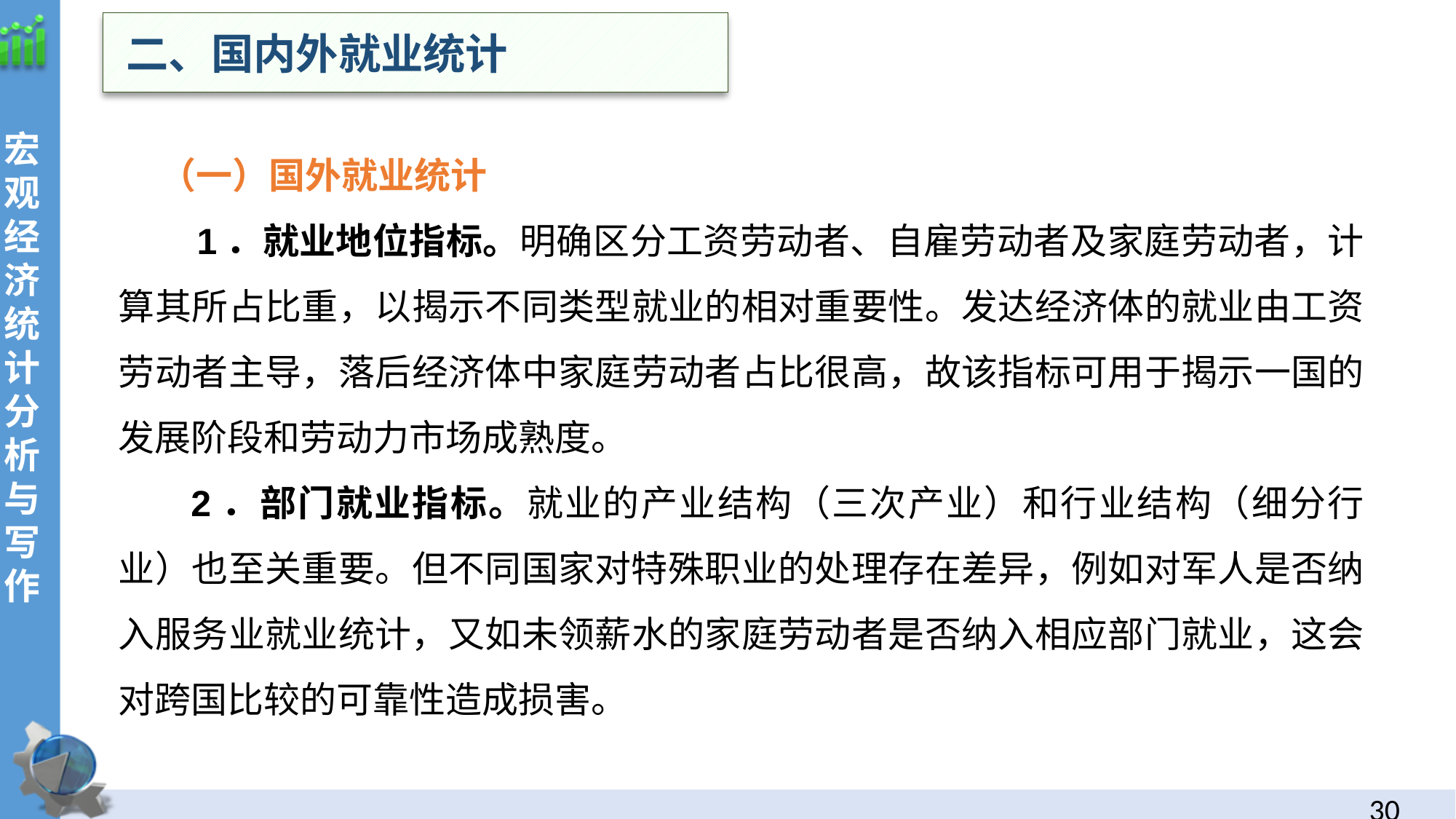

二、国内外就业统计
    （一）国外就业统计
    1．就业地位指标。明确区分工资劳动者、自雇劳动者及家庭劳动者，计算其所占比重，以揭示不同类型就业的相对重要性。发达经济体的就业由工资劳动者主导，落后经济体中家庭劳动者占比很高，故该指标可用于揭示一国的发展阶段和劳动力市场成熟度。
   2．部门就业指标。就业的产业结构（三次产业）和行业结构（细分行业）也至关重要。但不同国家对特殊职业的处理存在差异，例如对军人是否纳入服务业就业统计，又如未领薪水的家庭劳动者是否纳入相应部门就业，这会对跨国比较的可靠性造成损害。
30